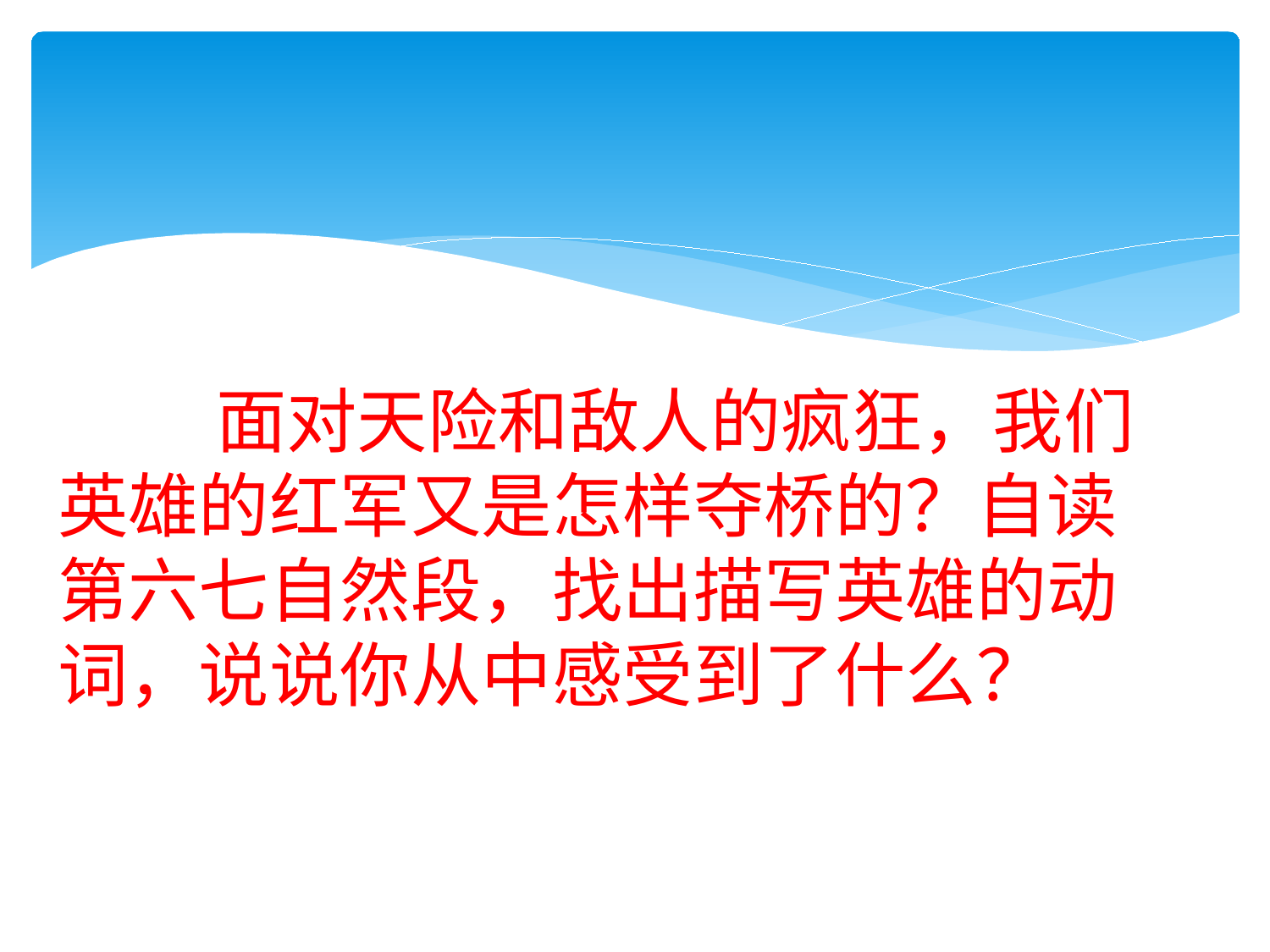

# 面对天险和敌人的疯狂，我们英雄的红军又是怎样夺桥的？自读第六七自然段，找出描写英雄的动词，说说你从中感受到了什么？